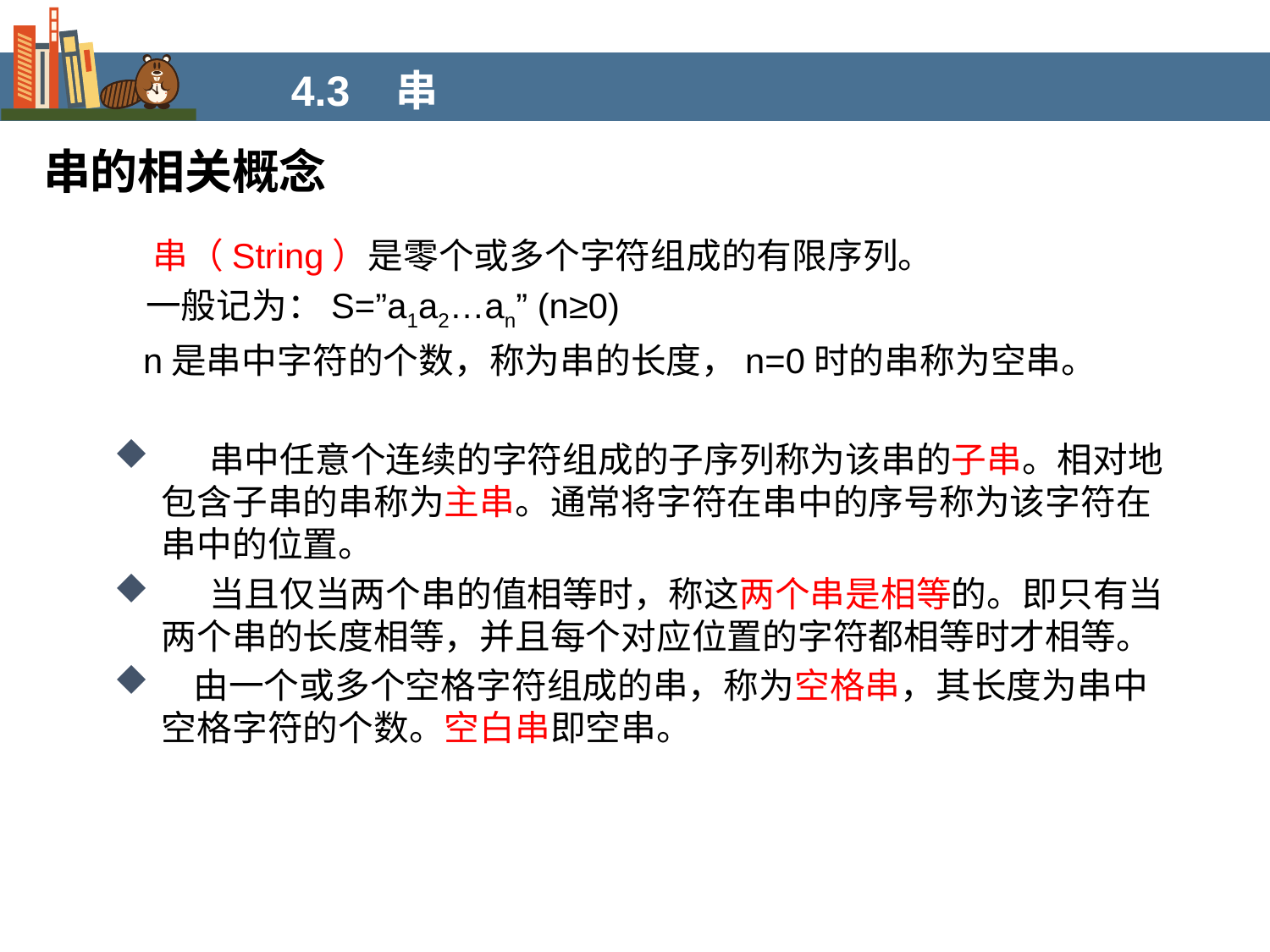

4.3   串
串的相关概念

　串（String）是零个或多个字符组成的有限序列。
   一般记为：S=”a1a2…an” (n≥0)
   n是串中字符的个数，称为串的长度，n=0时的串称为空串。

     串中任意个连续的字符组成的子序列称为该串的子串。相对地包含子串的串称为主串。通常将字符在串中的序号称为该字符在串中的位置。
     当且仅当两个串的值相等时，称这两个串是相等的。即只有当两个串的长度相等，并且每个对应位置的字符都相等时才相等。
   由一个或多个空格字符组成的串，称为空格串，其长度为串中空格字符的个数。空白串即空串。